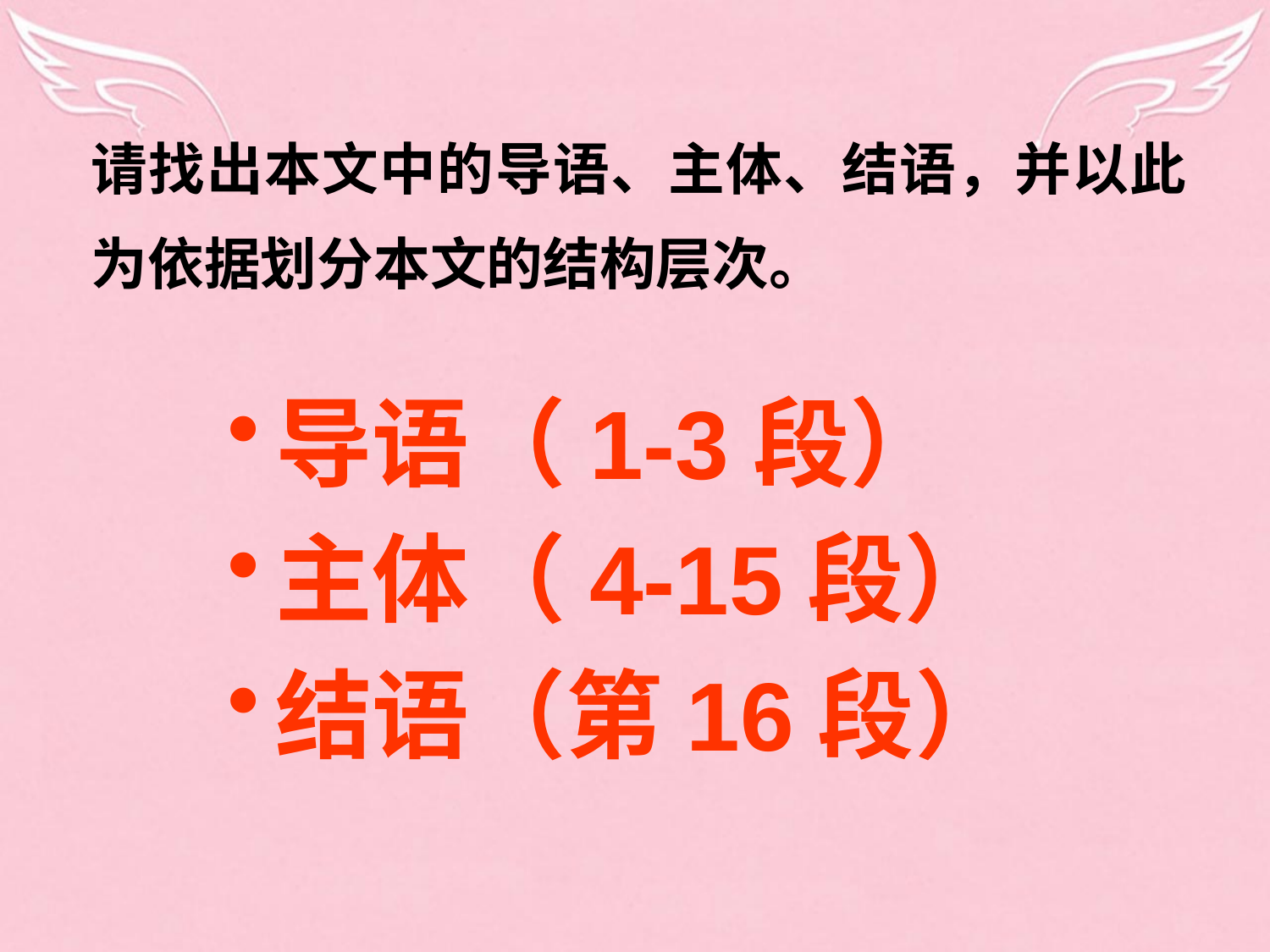

# 请找出本文中的导语、主体、结语，并以此为依据划分本文的结构层次。
导语（1-3段）
主体（4-15段）
结语（第16段）